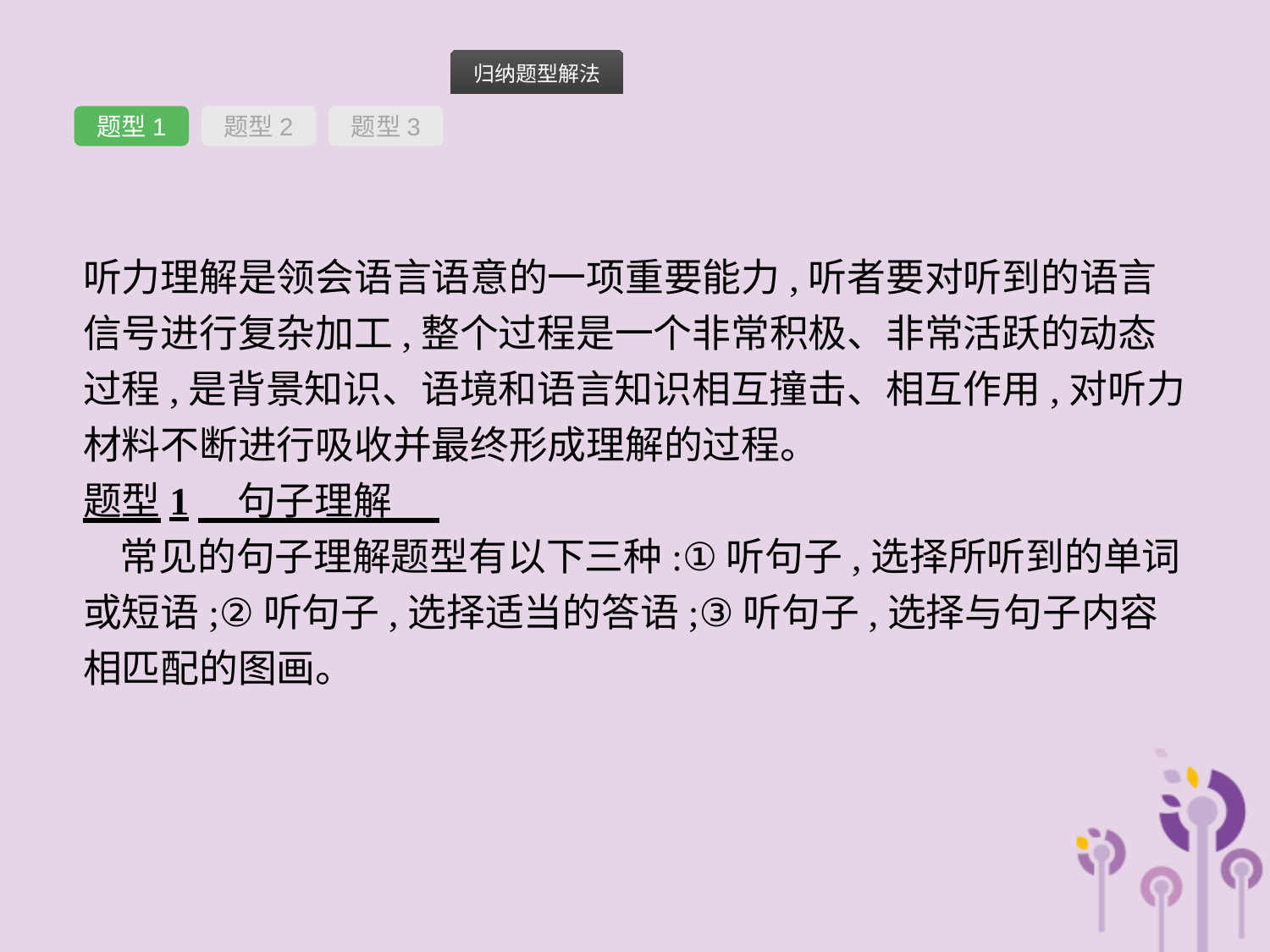

题型1
题型2
题型3
听力理解是领会语言语意的一项重要能力,听者要对听到的语言信号进行复杂加工,整个过程是一个非常积极、非常活跃的动态过程,是背景知识、语境和语言知识相互撞击、相互作用,对听力材料不断进行吸收并最终形成理解的过程。
题型1　句子理解
常见的句子理解题型有以下三种:①听句子,选择所听到的单词或短语;②听句子,选择适当的答语;③听句子,选择与句子内容相匹配的图画。